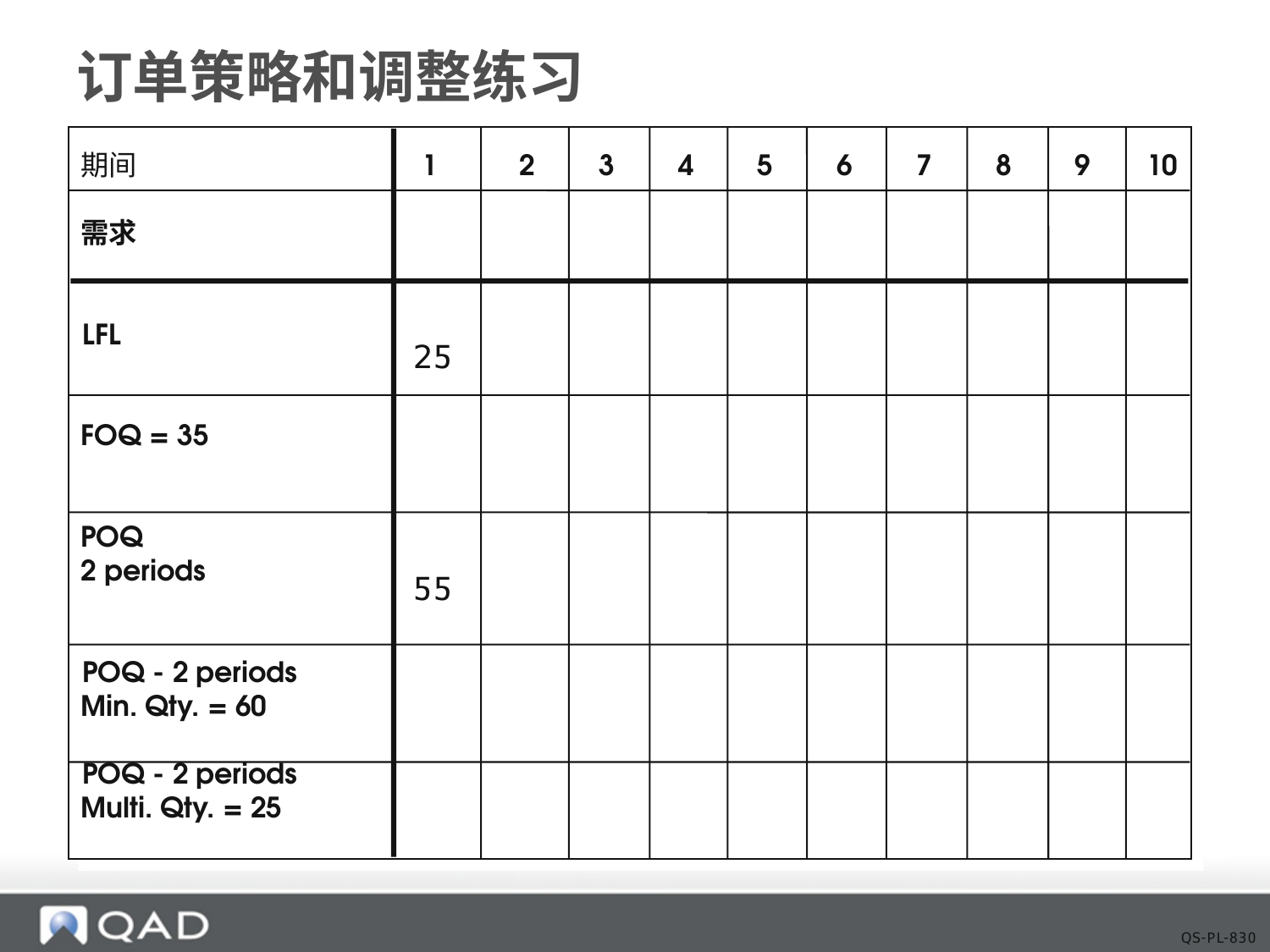

# 订单策略和调整练习

	期间	1	2	3	4	5	6	7	8	9	10

	需求

    LFL

	FOQ = 35

	POQ
	2 periods

    POQ - 2 periods
	Min. Qty. = 60

    POQ - 2 periods
	Multi. Qty. = 25

25

55

QS-PL-830